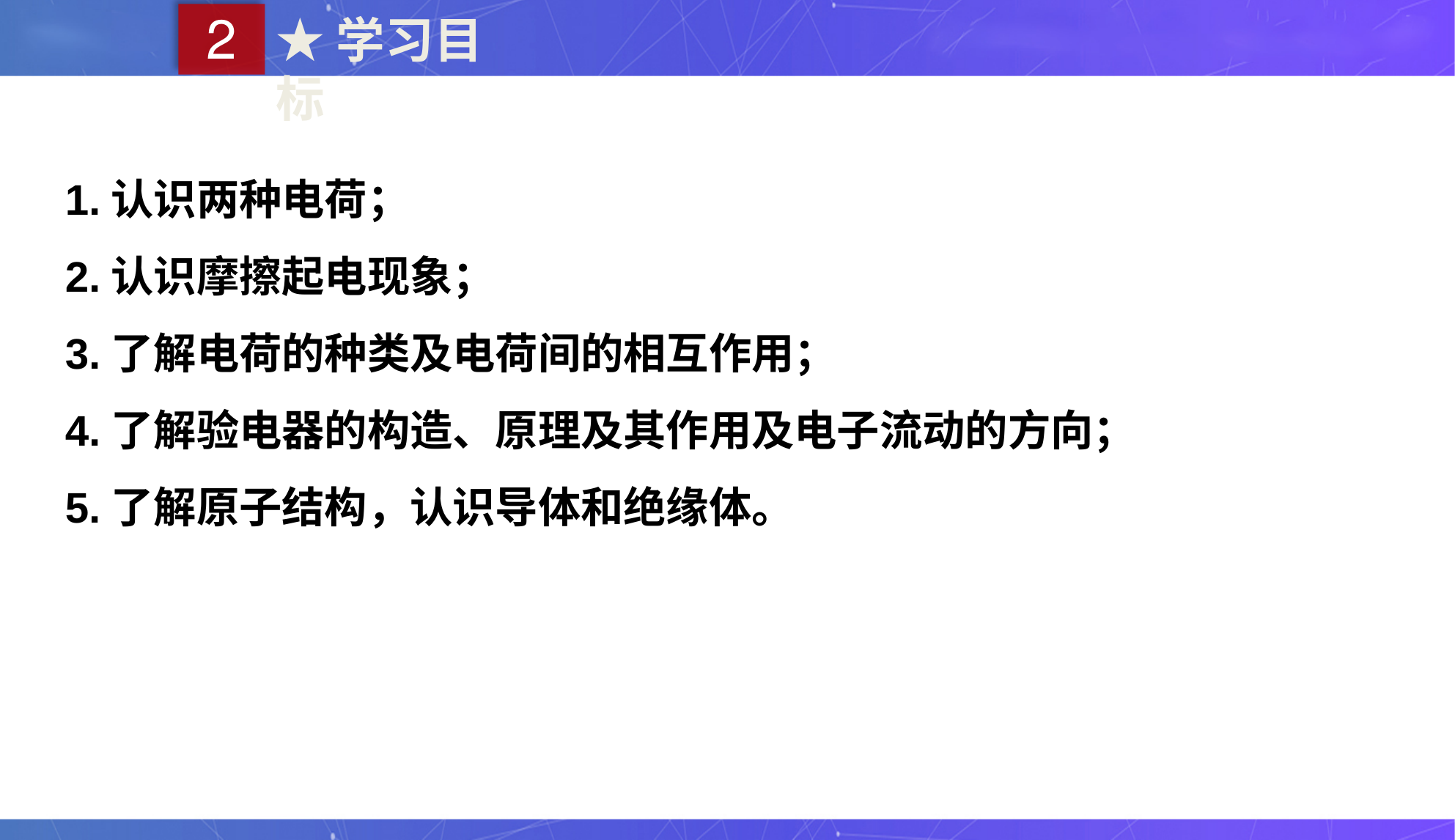

2
★学习目标
1.认识两种电荷；
2.认识摩擦起电现象；
3.了解电荷的种类及电荷间的相互作用；
4.了解验电器的构造、原理及其作用及电子流动的方向；
5.了解原子结构，认识导体和绝缘体。